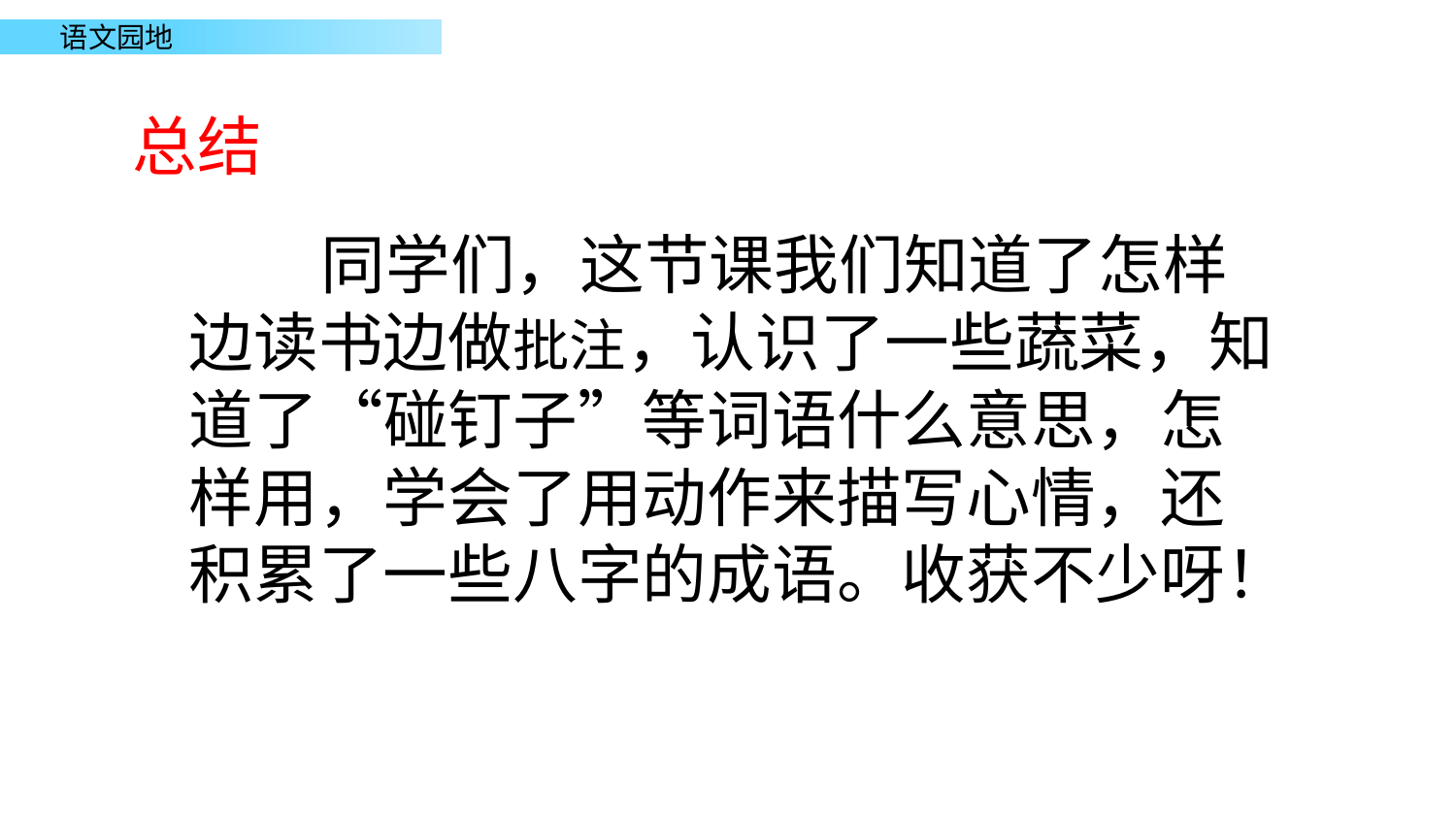

总结
        同学们，这节课我们知道了怎样边读书边做批注，认识了一些蔬菜，知道了“碰钉子”等词语什么意思，怎样用，学会了用动作来描写心情，还积累了一些八字的成语。收获不少呀！